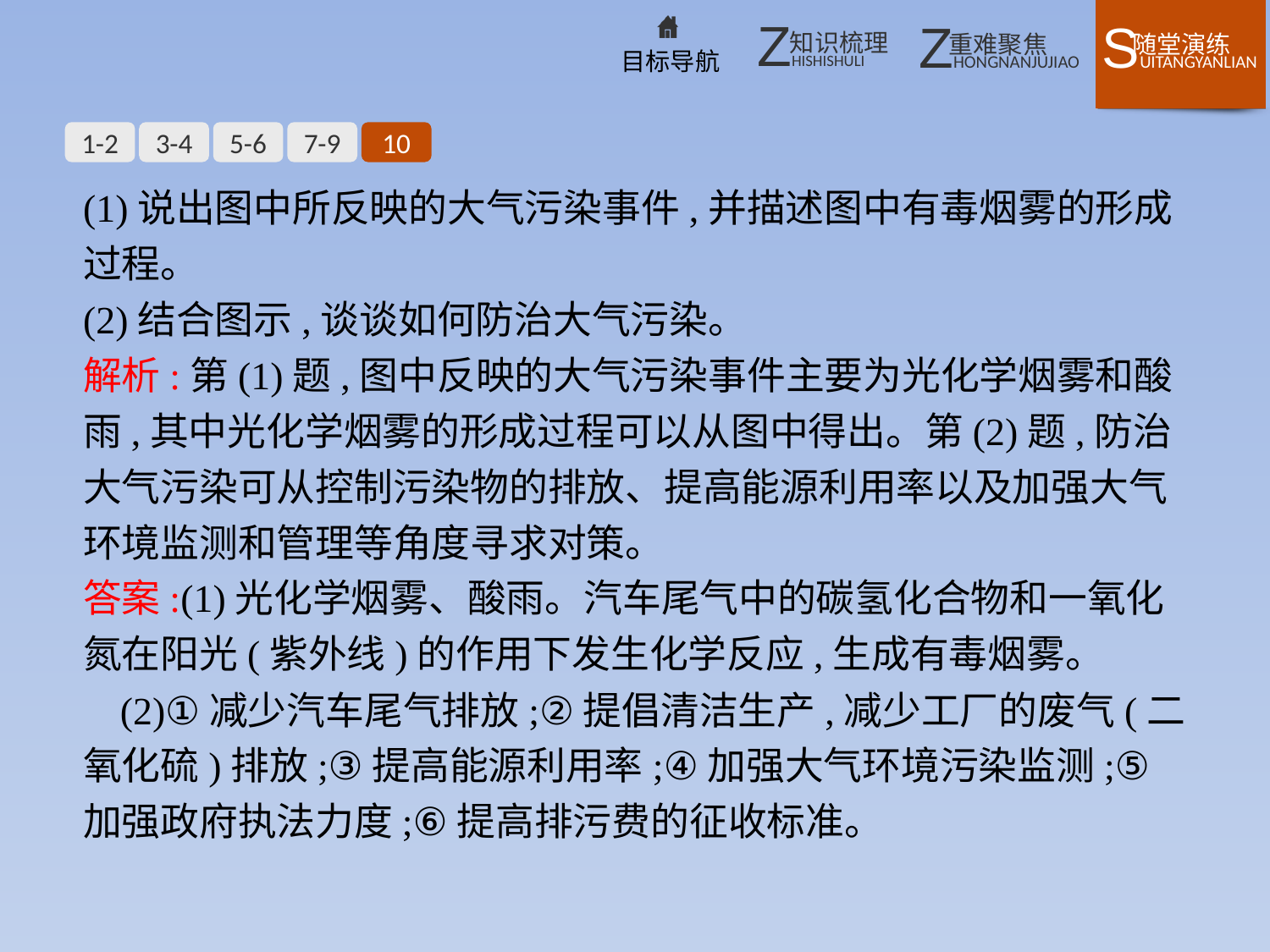

1-2
3-4
5-6
7-9
10
(1)说出图中所反映的大气污染事件,并描述图中有毒烟雾的形成过程。
(2)结合图示,谈谈如何防治大气污染。
解析:第(1)题,图中反映的大气污染事件主要为光化学烟雾和酸雨,其中光化学烟雾的形成过程可以从图中得出。第(2)题,防治大气污染可从控制污染物的排放、提高能源利用率以及加强大气环境监测和管理等角度寻求对策。
答案:(1)光化学烟雾、酸雨。汽车尾气中的碳氢化合物和一氧化氮在阳光(紫外线)的作用下发生化学反应,生成有毒烟雾。
(2)①减少汽车尾气排放;②提倡清洁生产,减少工厂的废气(二氧化硫)排放;③提高能源利用率;④加强大气环境污染监测;⑤加强政府执法力度;⑥提高排污费的征收标准。